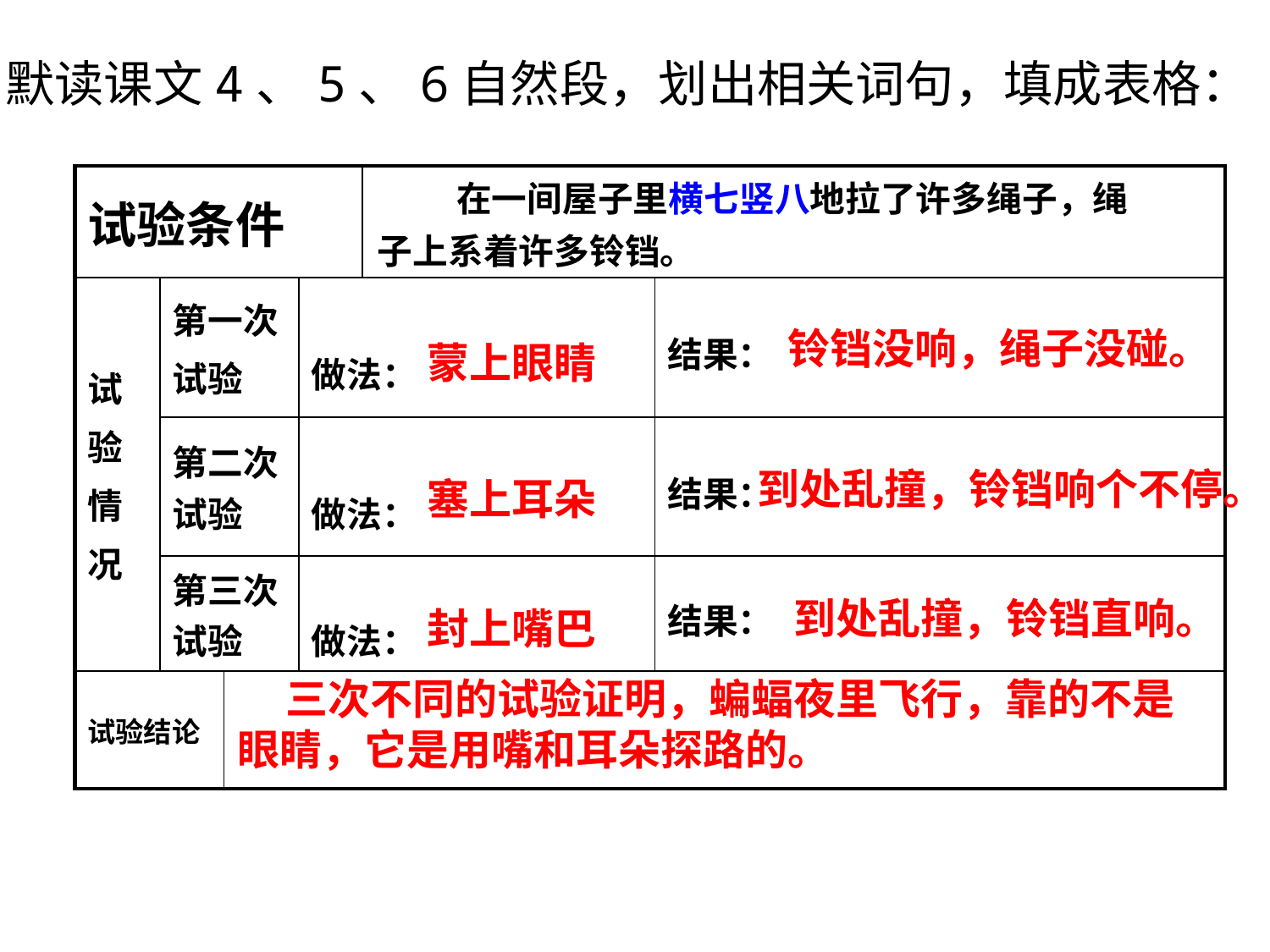

默读课文4、5、6自然段，划出相关词句，填成表格：
      在一间屋子里横七竖八地拉了许多绳子，绳子上系着许多铃铛。
| 试验条件 |  |  |  |  |  |
| --- | --- | --- | --- | --- | --- |
| 试 验 情 况 | 第一次 试验 |  | 做法： |  | 结果： |
|  | 第二次试验 |  | 做法： |  | 结果： |
|  | 第三次试验 |  | 做法： |  | 结果： |
| 试验结论 |  |  |  |  |  |
蒙上眼睛
铃铛没响，绳子没碰。
到处乱撞，铃铛响个不停。
塞上耳朵
 到处乱撞，铃铛直响。
封上嘴巴
    三次不同的试验证明，蝙蝠夜里飞行，靠的不是眼睛，它是用嘴和耳朵探路的。